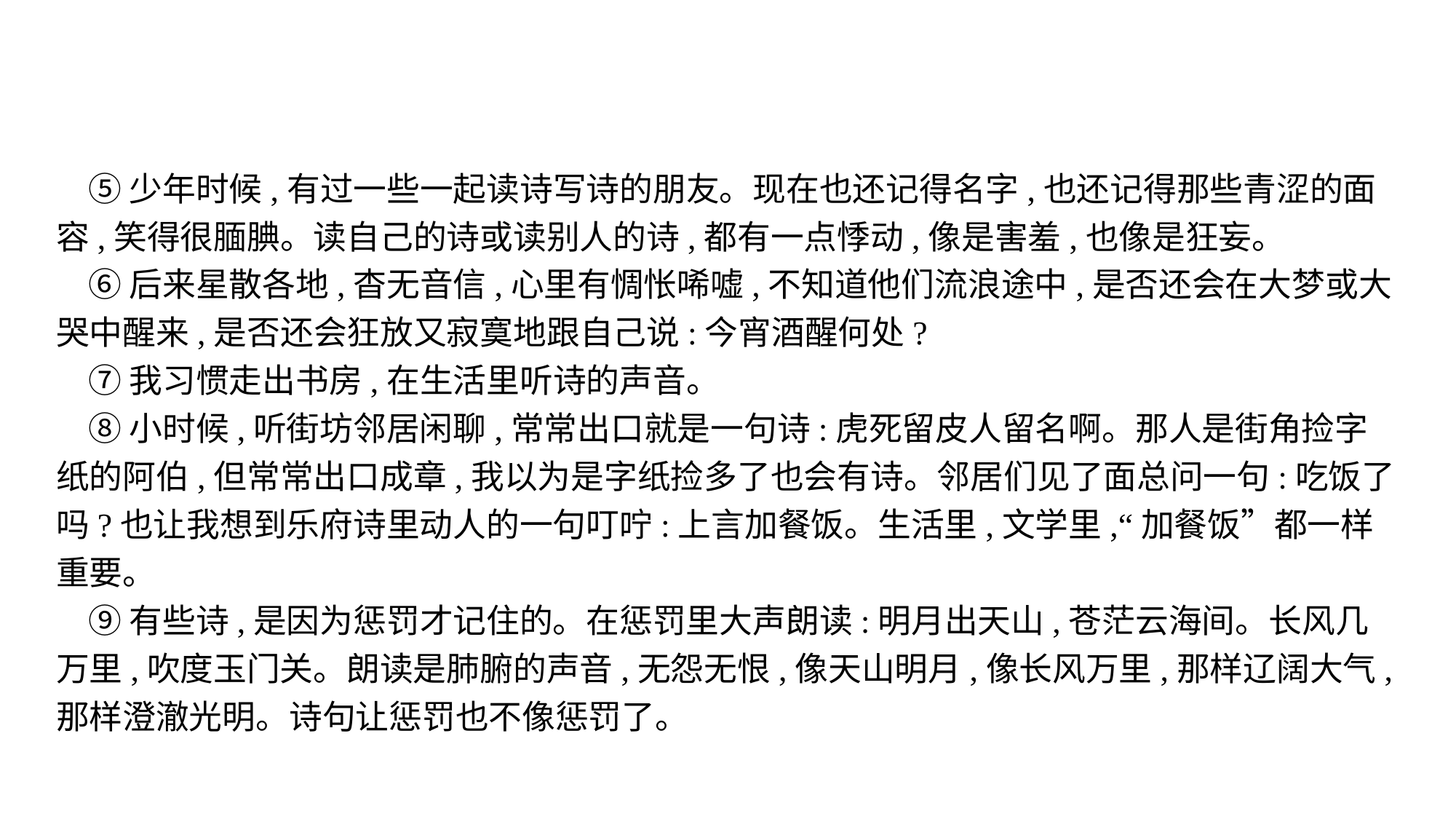

⑤少年时候,有过一些一起读诗写诗的朋友。现在也还记得名字,也还记得那些青涩的面容,笑得很腼腆。读自己的诗或读别人的诗,都有一点悸动,像是害羞,也像是狂妄。
⑥后来星散各地,杳无音信,心里有惆怅唏嘘,不知道他们流浪途中,是否还会在大梦或大哭中醒来,是否还会狂放又寂寞地跟自己说:今宵酒醒何处?
⑦我习惯走出书房,在生活里听诗的声音。
⑧小时候,听街坊邻居闲聊,常常出口就是一句诗:虎死留皮人留名啊。那人是街角捡字纸的阿伯,但常常出口成章,我以为是字纸捡多了也会有诗。邻居们见了面总问一句:吃饭了吗?也让我想到乐府诗里动人的一句叮咛:上言加餐饭。生活里,文学里,“加餐饭”都一样重要。
⑨有些诗,是因为惩罚才记住的。在惩罚里大声朗读:明月出天山,苍茫云海间。长风几万里,吹度玉门关。朗读是肺腑的声音,无怨无恨,像天山明月,像长风万里,那样辽阔大气,那样澄澈光明。诗句让惩罚也不像惩罚了。